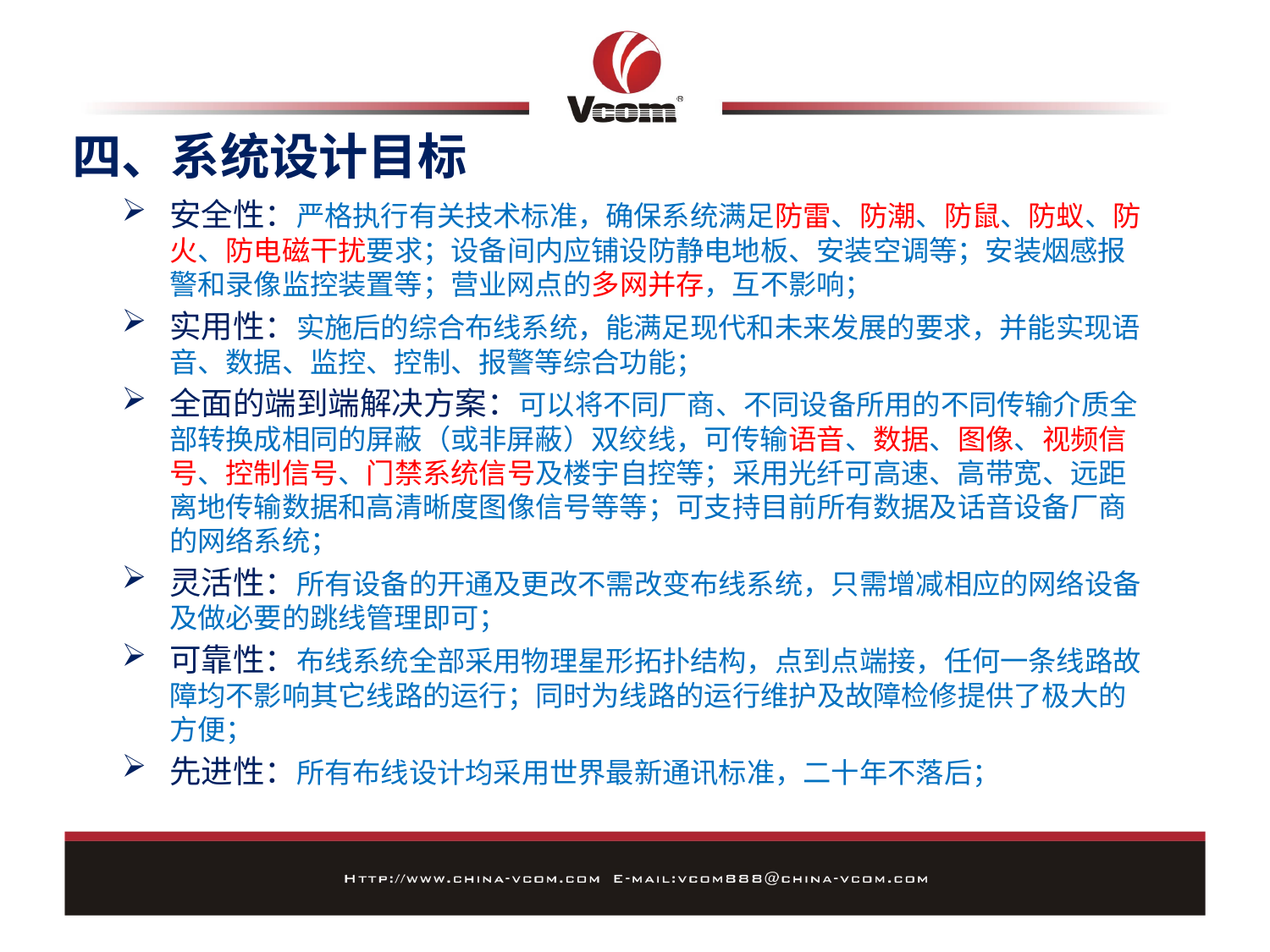

四、系统设计目标
安全性：严格执行有关技术标准，确保系统满足防雷、防潮、防鼠、防蚁、防火、防电磁干扰要求；设备间内应铺设防静电地板、安装空调等；安装烟感报警和录像监控装置等；营业网点的多网并存，互不影响；
实用性：实施后的综合布线系统，能满足现代和未来发展的要求，并能实现语音、数据、监控、控制、报警等综合功能；
全面的端到端解决方案：可以将不同厂商、不同设备所用的不同传输介质全部转换成相同的屏蔽（或非屏蔽）双绞线，可传输语音、数据、图像、视频信号、控制信号、门禁系统信号及楼宇自控等；采用光纤可高速、高带宽、远距离地传输数据和高清晰度图像信号等等；可支持目前所有数据及话音设备厂商的网络系统；
灵活性：所有设备的开通及更改不需改变布线系统，只需增减相应的网络设备及做必要的跳线管理即可；
可靠性：布线系统全部采用物理星形拓扑结构，点到点端接，任何一条线路故障均不影响其它线路的运行；同时为线路的运行维护及故障检修提供了极大的方便；
先进性：所有布线设计均采用世界最新通讯标准，二十年不落后；